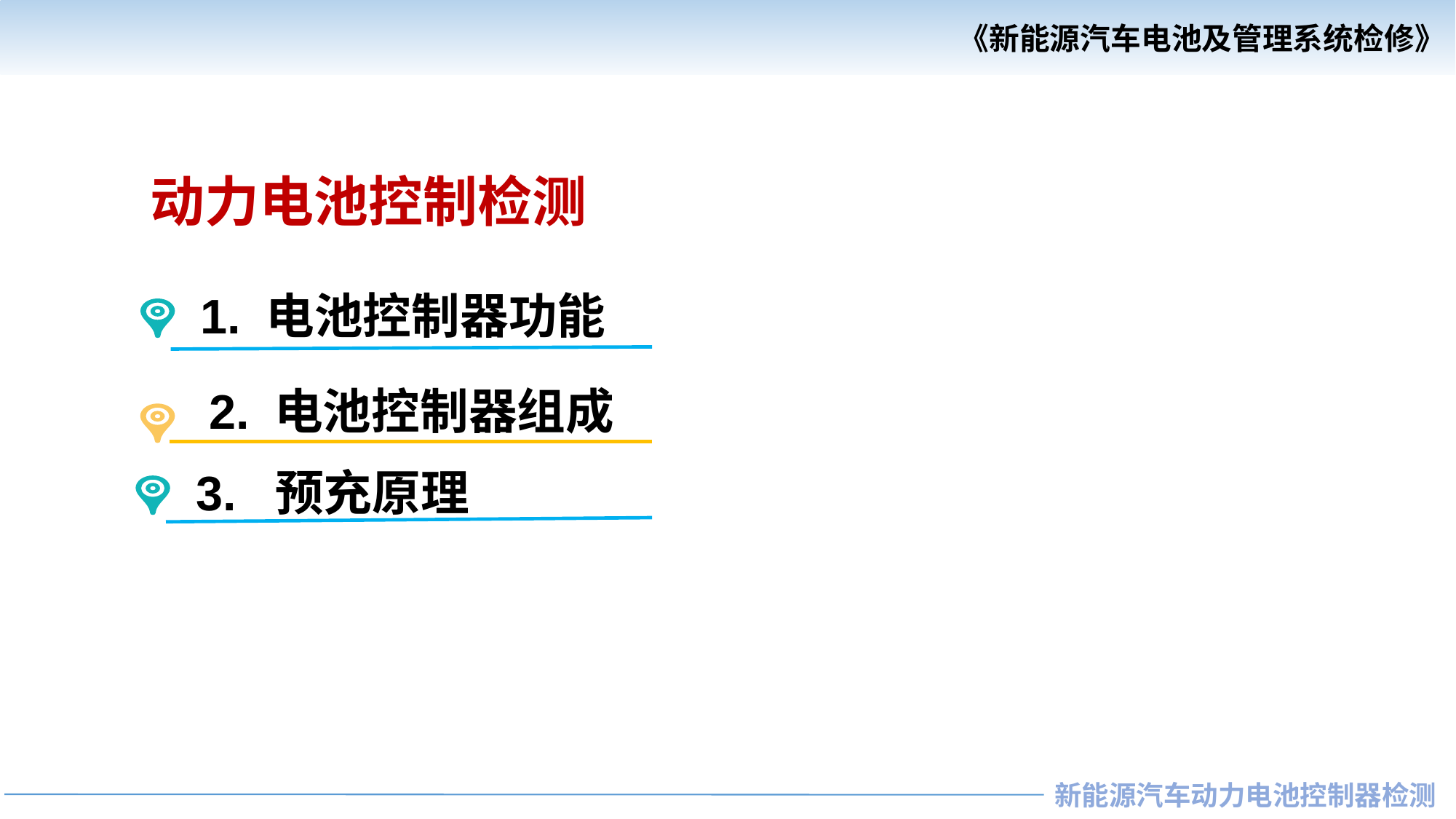

动力电池控制检测
1. 电池控制器功能

2. 电池控制器组成

3.  预充原理